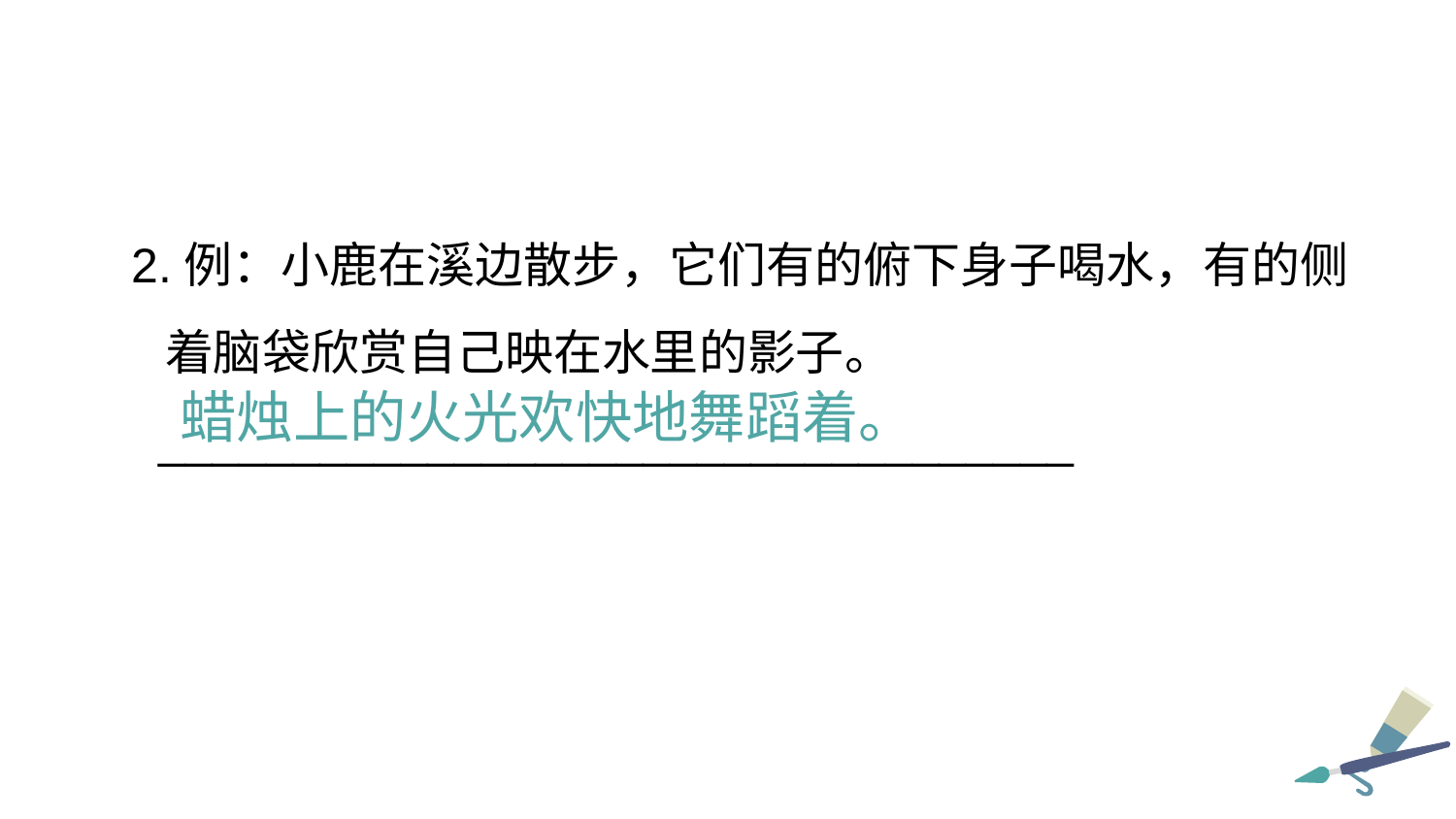

2.例：小鹿在溪边散步，它们有的俯下身子喝水，有的侧
  着脑袋欣赏自己映在水里的影子。
  __________________________________
蜡烛上的火光欢快地舞蹈着。